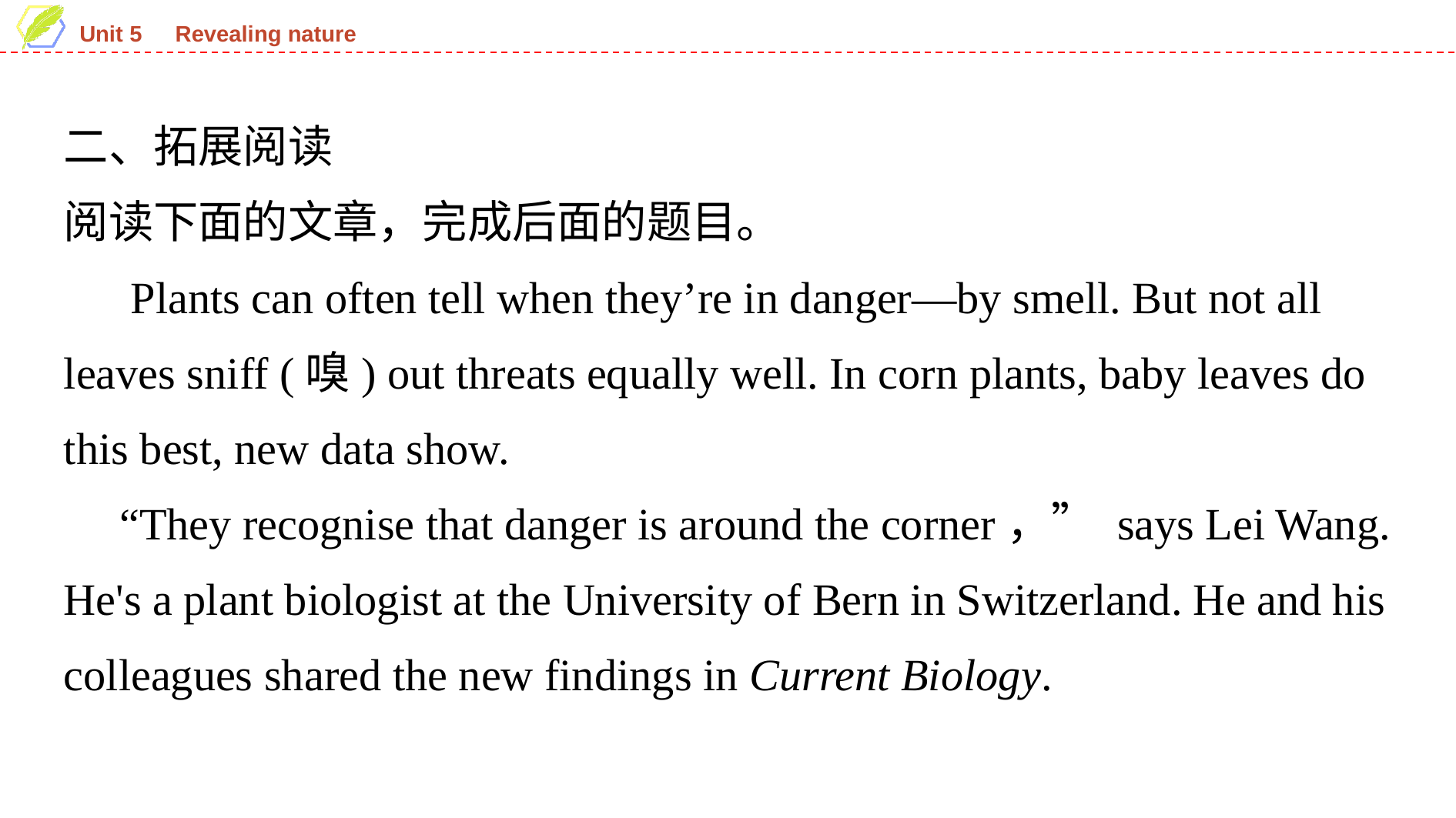

二、拓展阅读
阅读下面的文章，完成后面的题目。
      Plants can often tell when they’re in danger—by smell. But not all leaves sniff (嗅) out threats equally well. In corn plants, baby leaves do this best, new data show.
     “They recognise that danger is around the corner，” says Lei Wang. He's a plant biologist at the University of Bern in Switzerland. He and his colleagues shared the new findings in Current Biology.